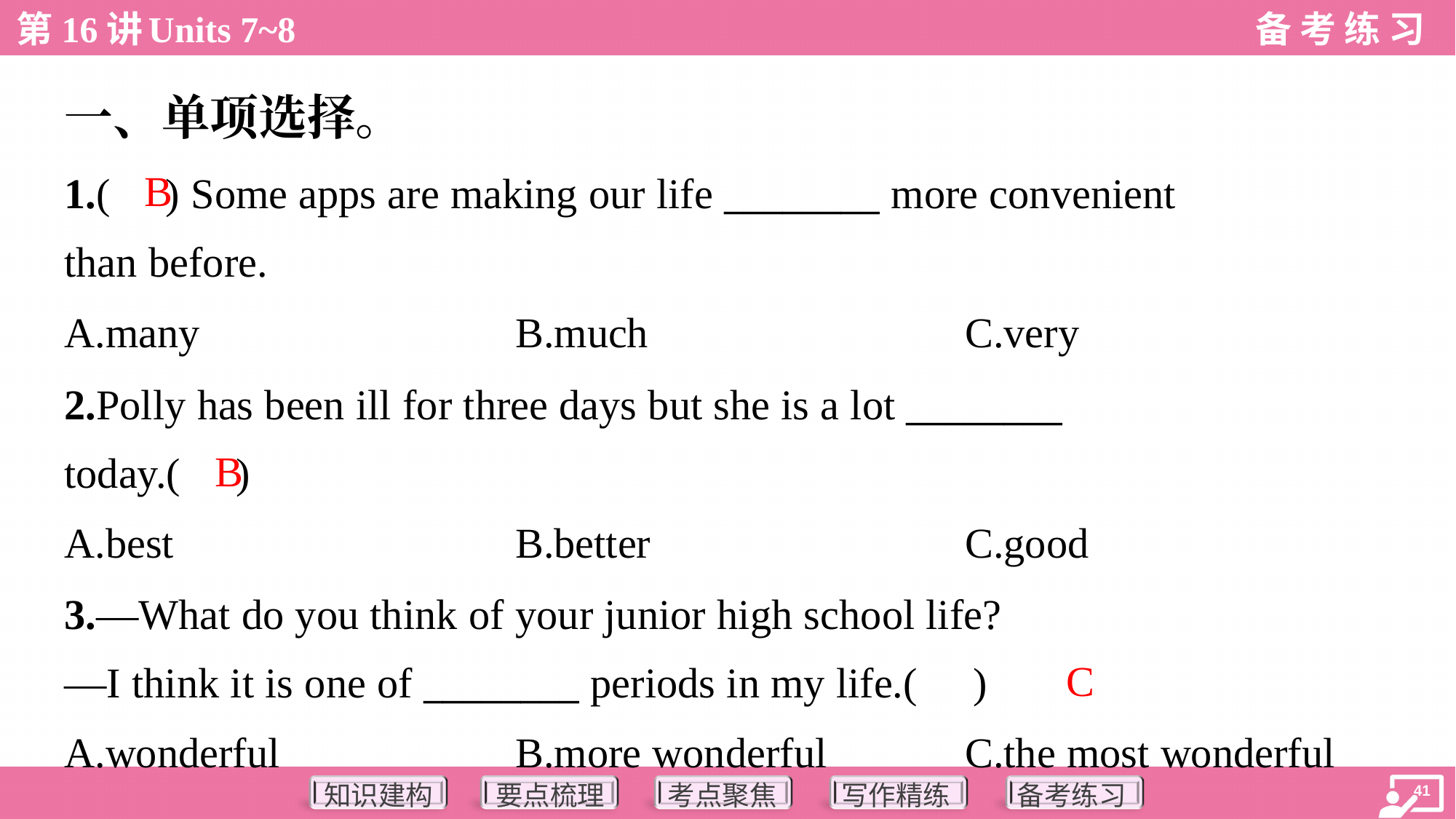

一、单项选择。
1.(     ) Some apps are making our life ________ more convenient
than before.
B
A.many	B.much	C.very
2.Polly has been ill for three days but she is a lot ________
today.(     )
B
A.best	B.better	C.good
3.—What do you think of your junior high school life?
—I think it is one of ________ periods in my life.(     )
C
A.wonderful	B.more wonderful	C.the most wonderful